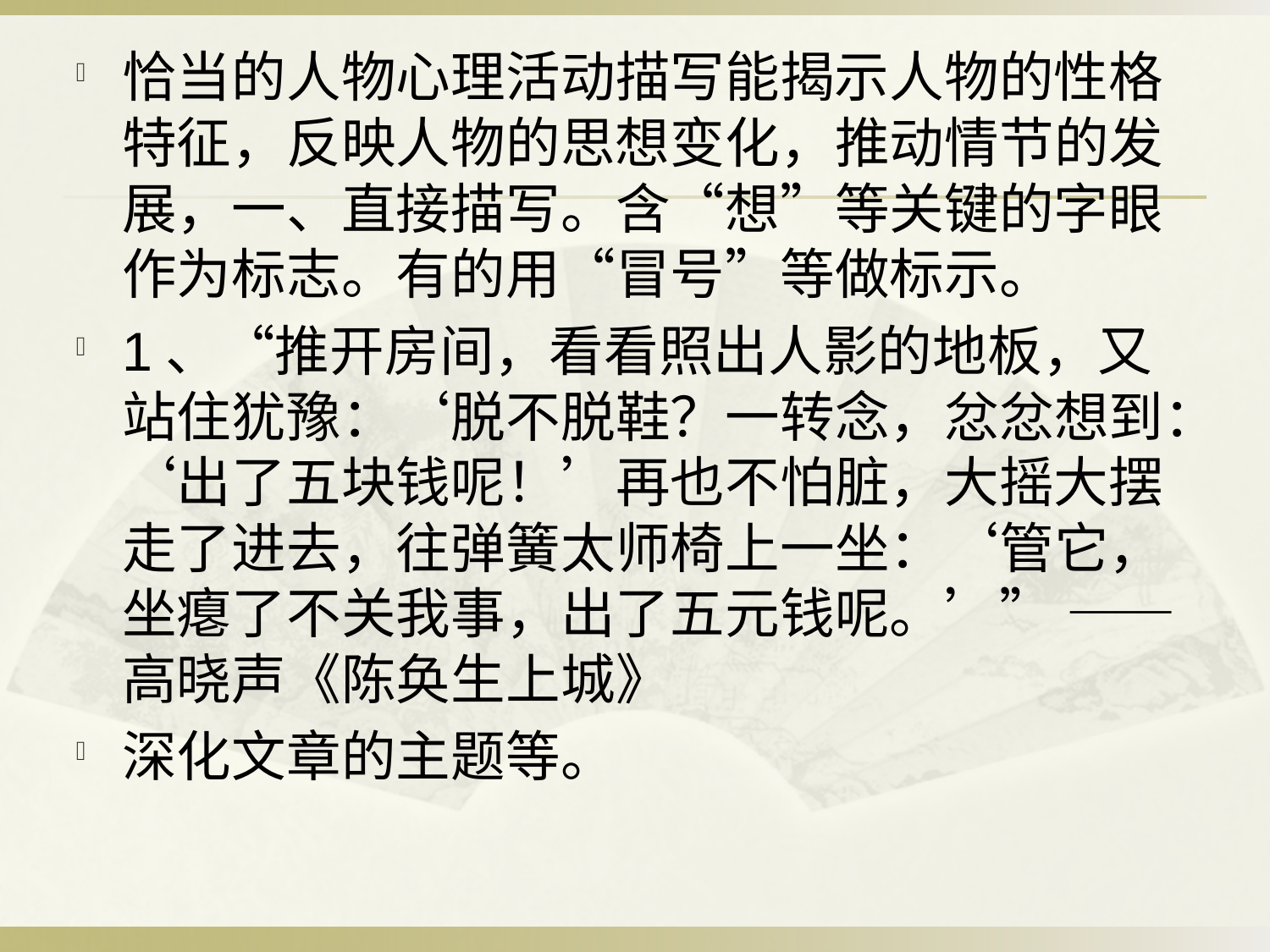

恰当的人物心理活动描写能揭示人物的性格特征，反映人物的思想变化，推动情节的发展，一、直接描写。含“想”等关键的字眼作为标志。有的用“冒号”等做标示。
1、“推开房间，看看照出人影的地板，又站住犹豫：‘脱不脱鞋？一转念，忿忿想到：‘出了五块钱呢！’再也不怕脏，大摇大摆走了进去，往弹簧太师椅上一坐：‘管它，坐瘪了不关我事，出了五元钱呢。’” ——高晓声《陈奂生上城》
深化文章的主题等。
#